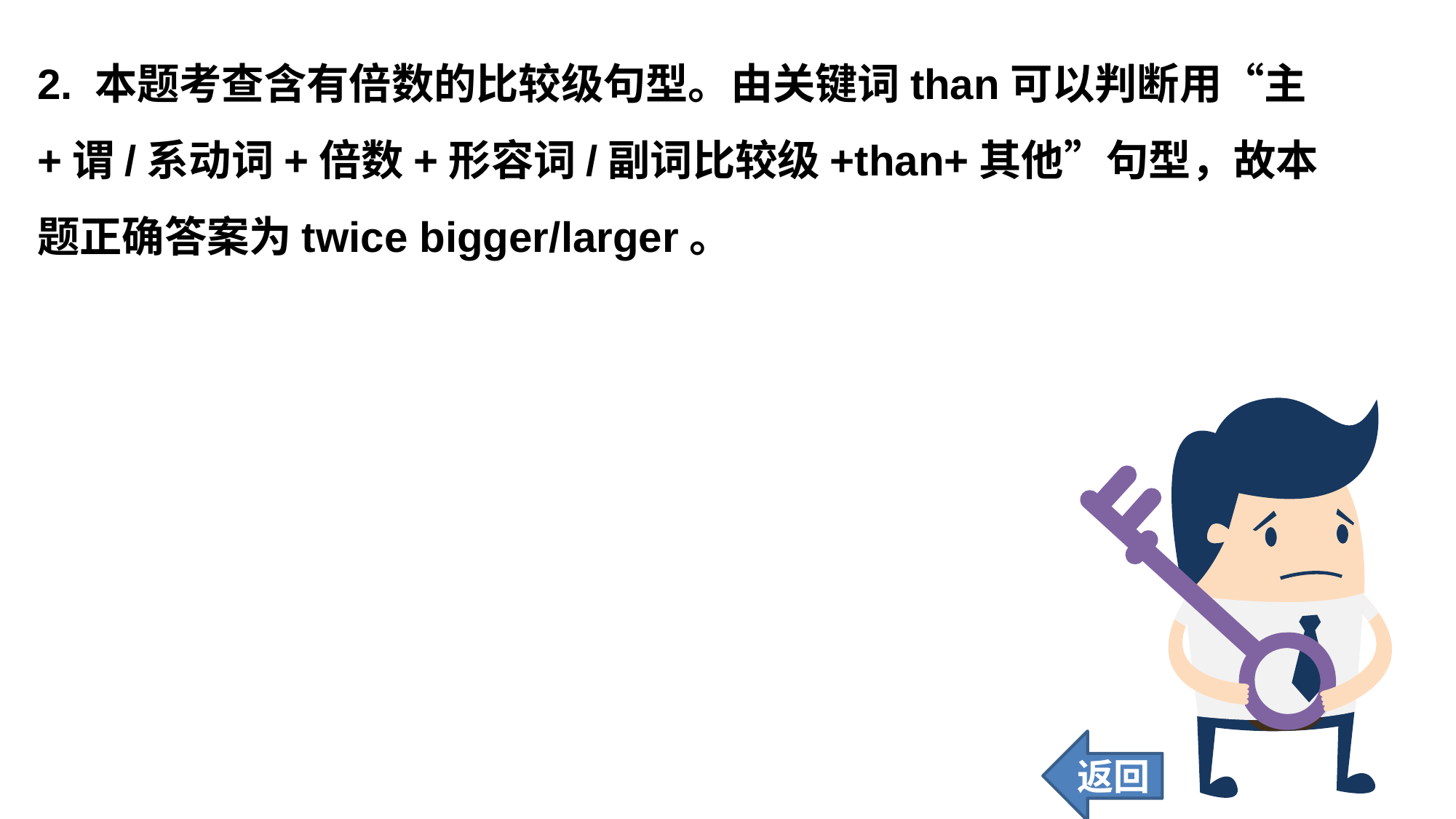

2. 本题考查含有倍数的比较级句型。由关键词than可以判断用“主+谓/系动词+倍数+形容词/副词比较级+than+其他”句型，故本题正确答案为twice bigger/larger。

返回
41